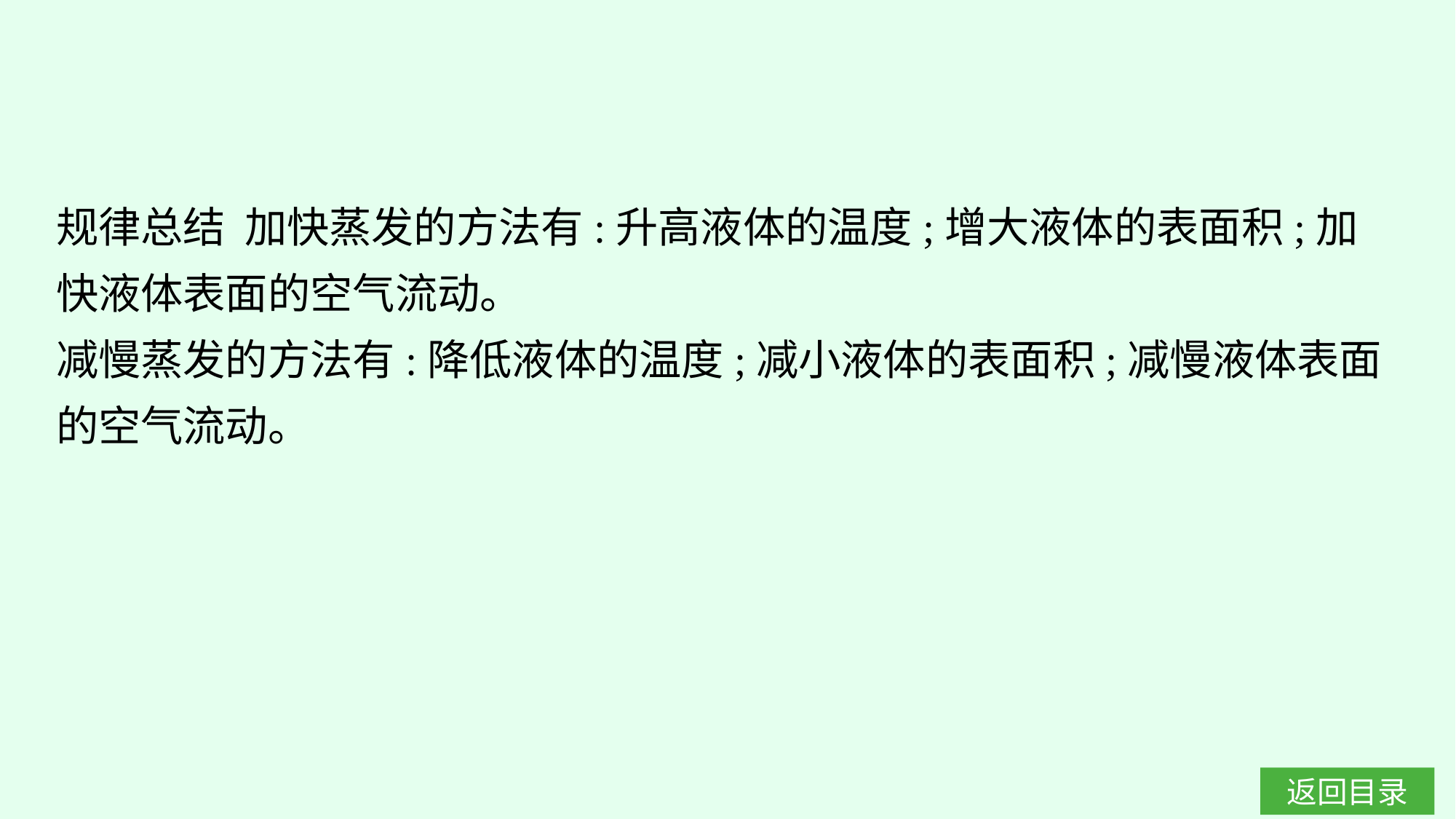

规律总结  加快蒸发的方法有:升高液体的温度;增大液体的表面积;加快液体表面的空气流动。
减慢蒸发的方法有:降低液体的温度;减小液体的表面积;减慢液体表面的空气流动。